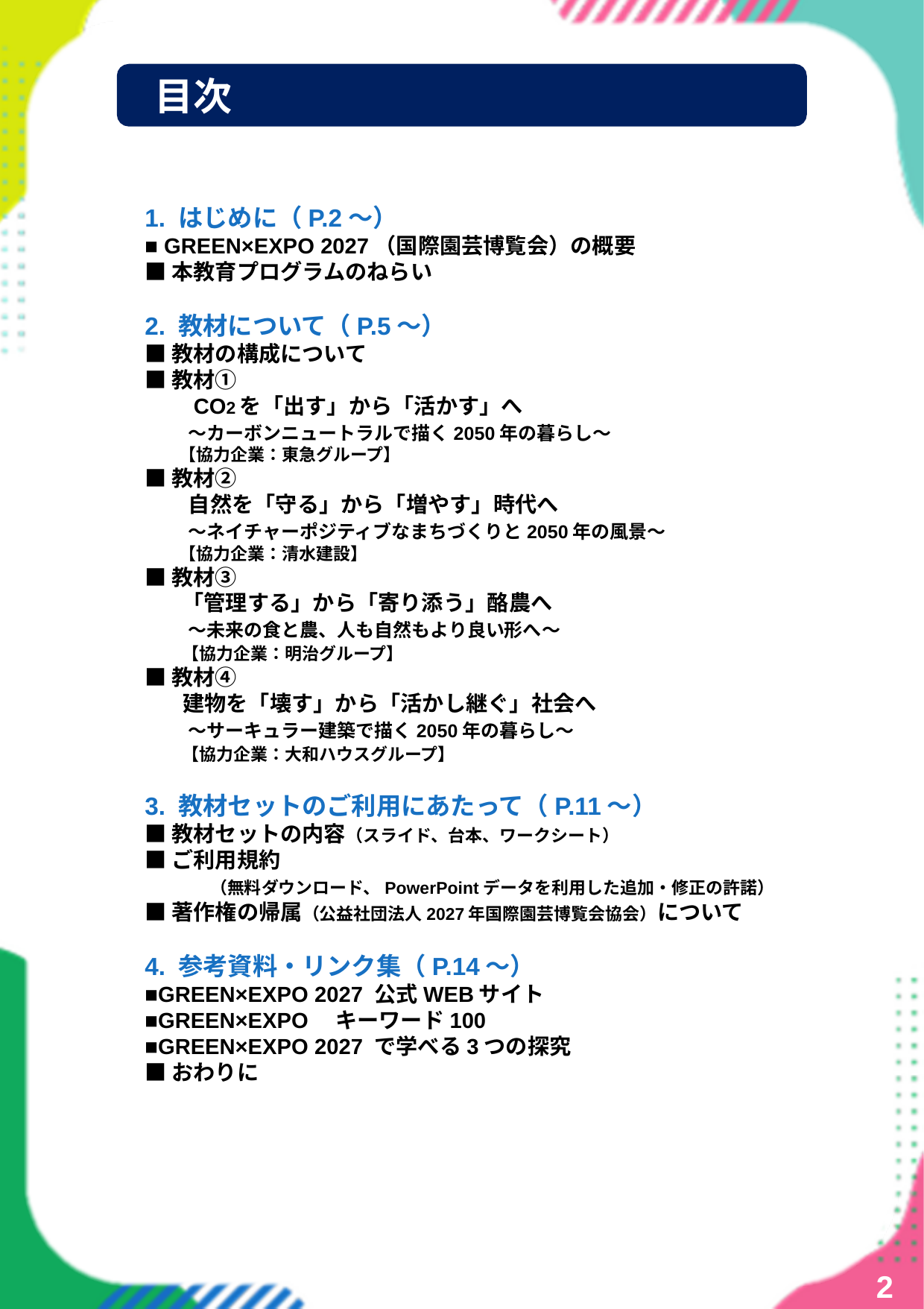

# 目次
1. はじめに（P.2～）
■ GREEN×EXPO 2027（国際園芸博覧会）の概要
■本教育プログラムのねらい

2. 教材について（P.5～）
■教材の構成について
■教材①
　　CO2を「出す」から「活かす」へ
　　〜カーボンニュートラルで描く2050年の暮らし〜
　　【協力企業：東急グループ】
■教材②
　　自然を「守る」から「増やす」時代へ
　　〜ネイチャーポジティブなまちづくりと2050年の風景〜
　　【協力企業：清水建設】
■教材③
　　「管理する」から「寄り添う」酪農へ
　　～未来の食と農、人も自然もより良い形へ〜
　　【協力企業：明治グループ】
■教材④
　　建物を「壊す」から「活かし継ぐ」社会へ
　　〜サーキュラー建築で描く2050年の暮らし〜
　　【協力企業：大和ハウスグループ】

3. 教材セットのご利用にあたって（P.11～）
■教材セットの内容（スライド、台本、ワークシート）
■ご利用規約
　　　（無料ダウンロード、PowerPointデータを利用した追加・修正の許諾）
■著作権の帰属（公益社団法人2027年国際園芸博覧会協会）について

4. 参考資料・リンク集（P.14～）
■GREEN×EXPO 2027 公式WEBサイト
■GREEN×EXPO　キーワード100
■GREEN×EXPO 2027 で学べる3つの探究
■おわりに
2